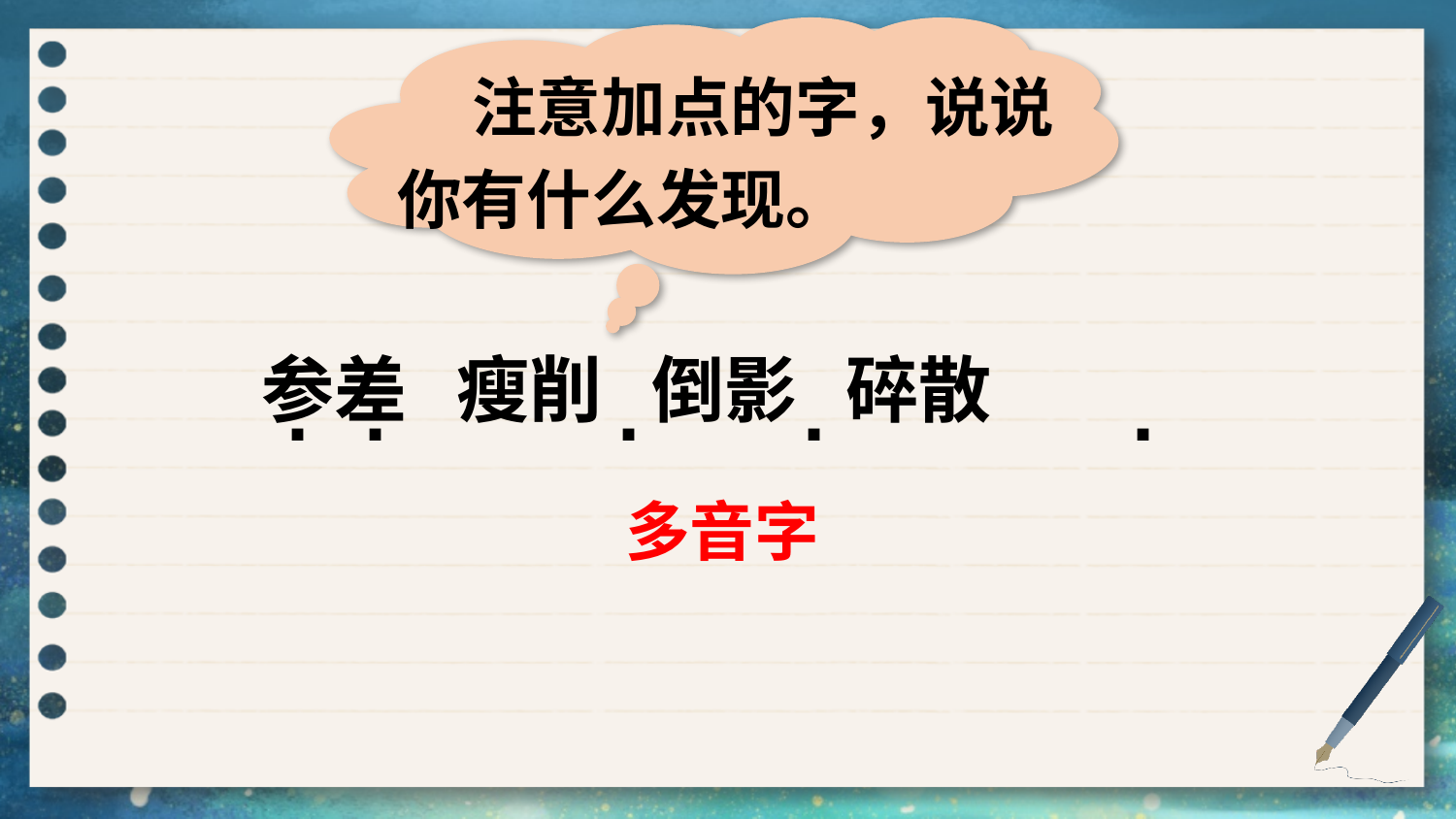

注意加点的字，说说你有什么发现。
参差   瘦削   倒影   碎散
.
.
.
.
.
多音字